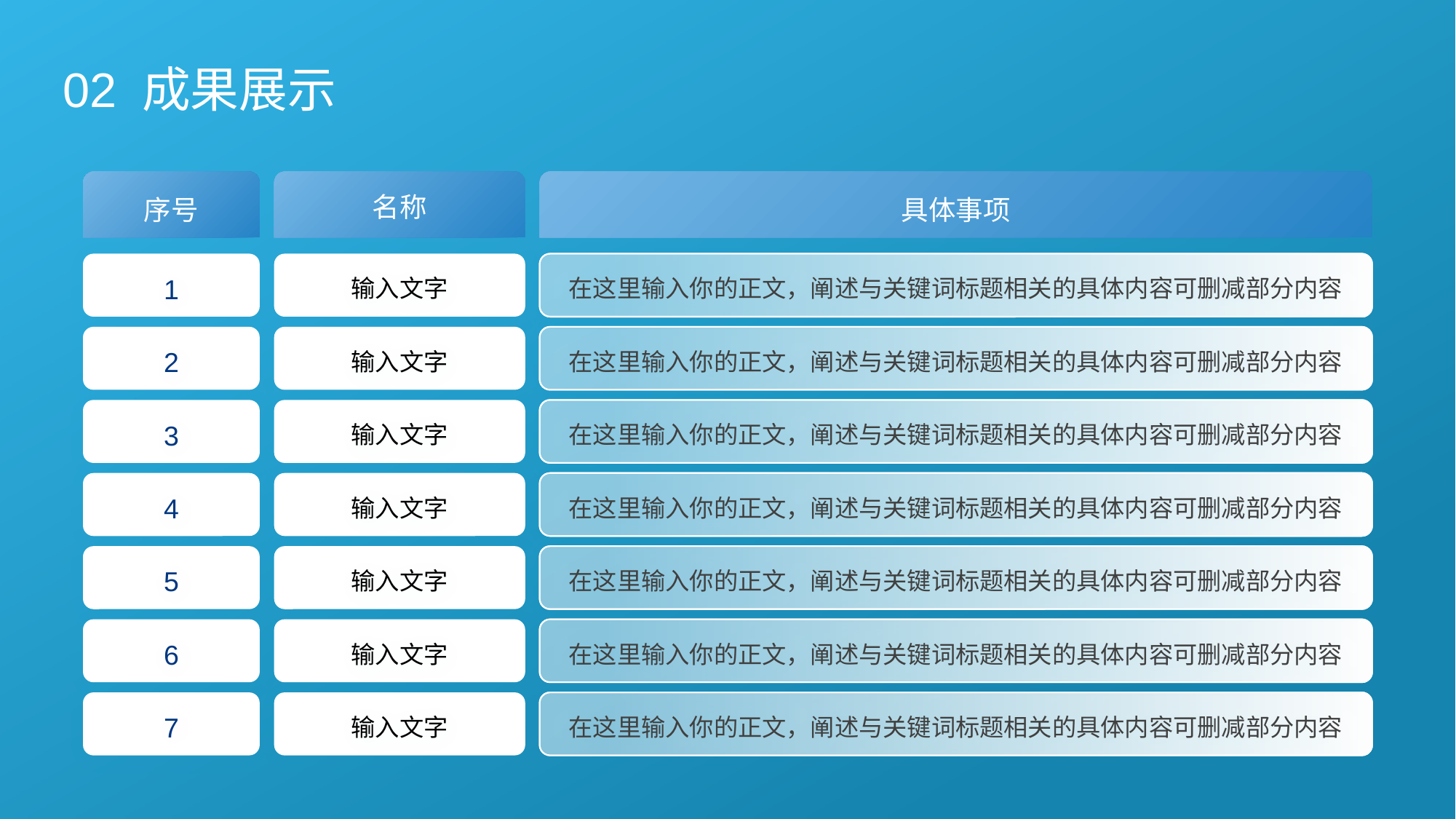

02 成果展示
名称
序号
具体事项
输入文字
1
在这里输入你的正文，阐述与关键词标题相关的具体内容可删减部分内容
2
输入文字
在这里输入你的正文，阐述与关键词标题相关的具体内容可删减部分内容
3
输入文字
在这里输入你的正文，阐述与关键词标题相关的具体内容可删减部分内容
4
输入文字
在这里输入你的正文，阐述与关键词标题相关的具体内容可删减部分内容
5
输入文字
在这里输入你的正文，阐述与关键词标题相关的具体内容可删减部分内容
6
输入文字
在这里输入你的正文，阐述与关键词标题相关的具体内容可删减部分内容
7
输入文字
在这里输入你的正文，阐述与关键词标题相关的具体内容可删减部分内容